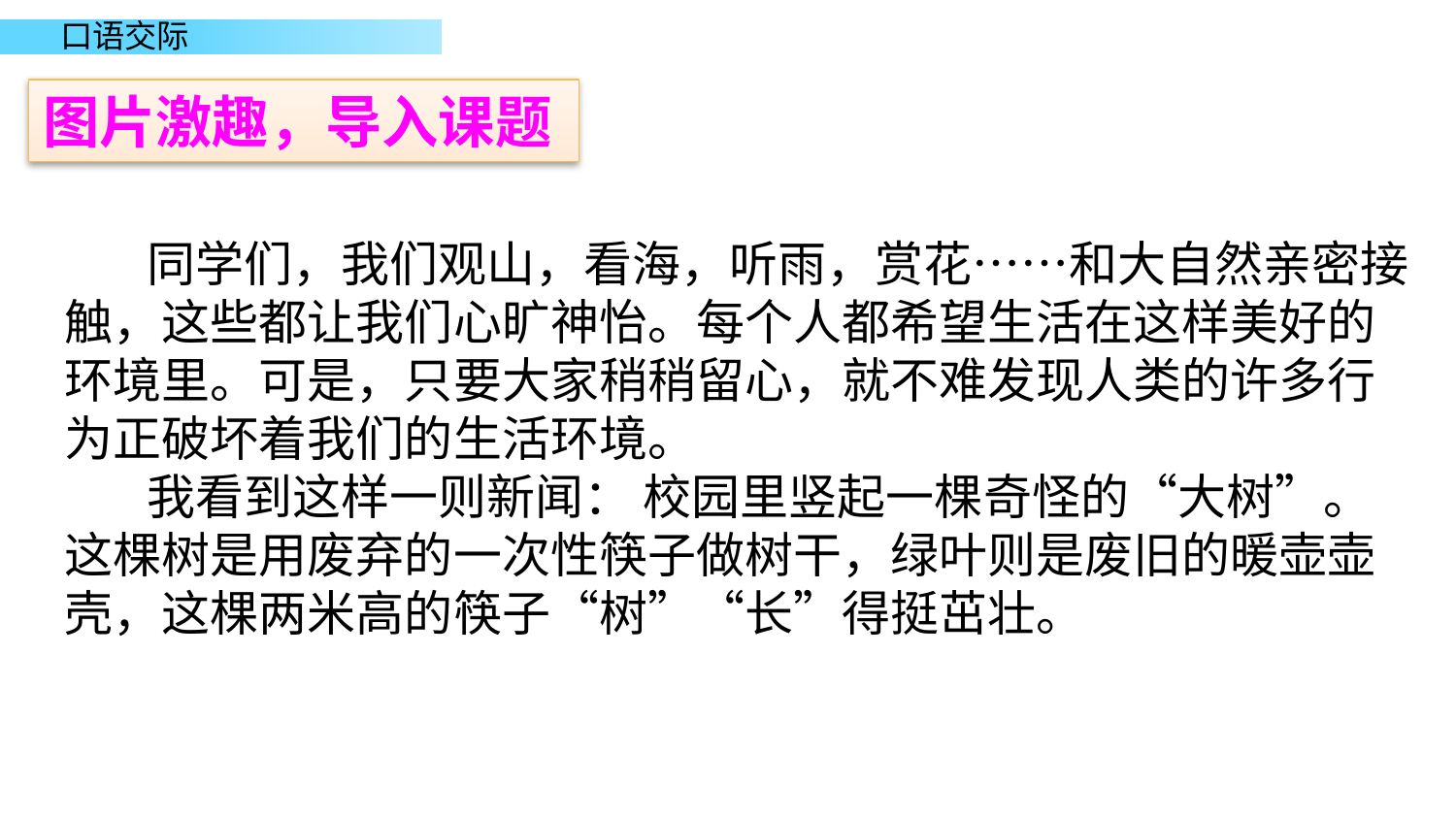

图片激趣，导入课题
  同学们，我们观山，看海，听雨，赏花……和大自然亲密接触，这些都让我们心旷神怡。每个人都希望生活在这样美好的环境里。可是，只要大家稍稍留心，就不难发现人类的许多行为正破坏着我们的生活环境。
  我看到这样一则新闻： 校园里竖起一棵奇怪的“大树”。这棵树是用废弃的一次性筷子做树干，绿叶则是废旧的暖壶壶壳，这棵两米高的筷子“树”“长”得挺茁壮。